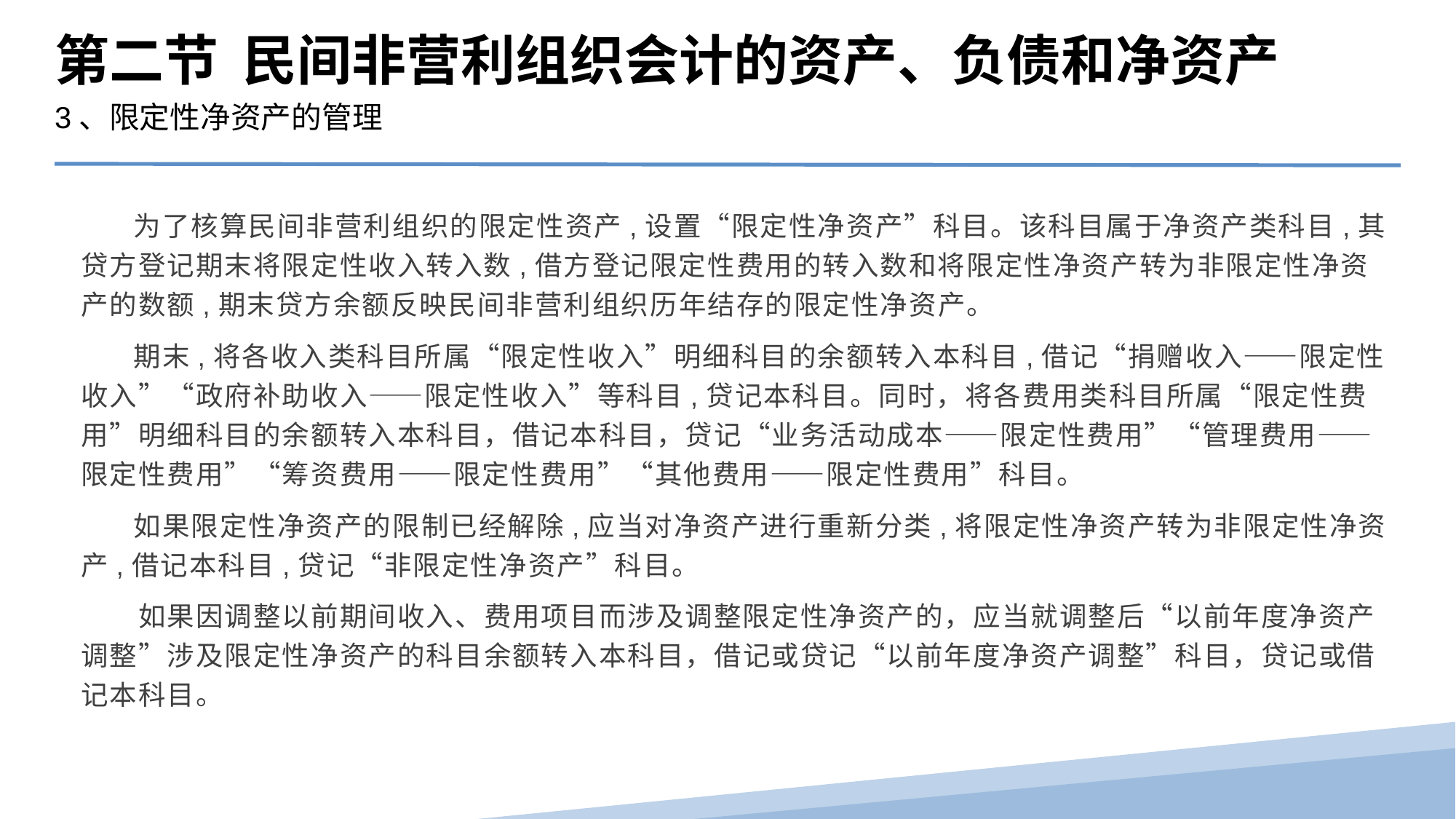

第二节  民间非营利组织会计的资产、负债和净资产
3、限定性净资产的管理
      为了核算民间非营利组织的限定性资产,设置“限定性净资产”科目。该科目属于净资产类科目,其贷方登记期末将限定性收入转入数,借方登记限定性费用的转入数和将限定性净资产转为非限定性净资产的数额,期末贷方余额反映民间非营利组织历年结存的限定性净资产。
      期末,将各收入类科目所属“限定性收入”明细科目的余额转入本科目,借记“捐赠收入——限定性收入”“政府补助收入——限定性收入”等科目,贷记本科目。同时，将各费用类科目所属“限定性费用”明细科目的余额转入本科目，借记本科目，贷记“业务活动成本——限定性费用”“管理费用——限定性费用”“筹资费用——限定性费用”“其他费用——限定性费用”科目。
      如果限定性净资产的限制已经解除,应当对净资产进行重新分类,将限定性净资产转为非限定性净资产,借记本科目,贷记“非限定性净资产”科目。
　　如果因调整以前期间收入、费用项目而涉及调整限定性净资产的，应当就调整后“以前年度净资产调整”涉及限定性净资产的科目余额转入本科目，借记或贷记“以前年度净资产调整”科目，贷记或借记本科目。